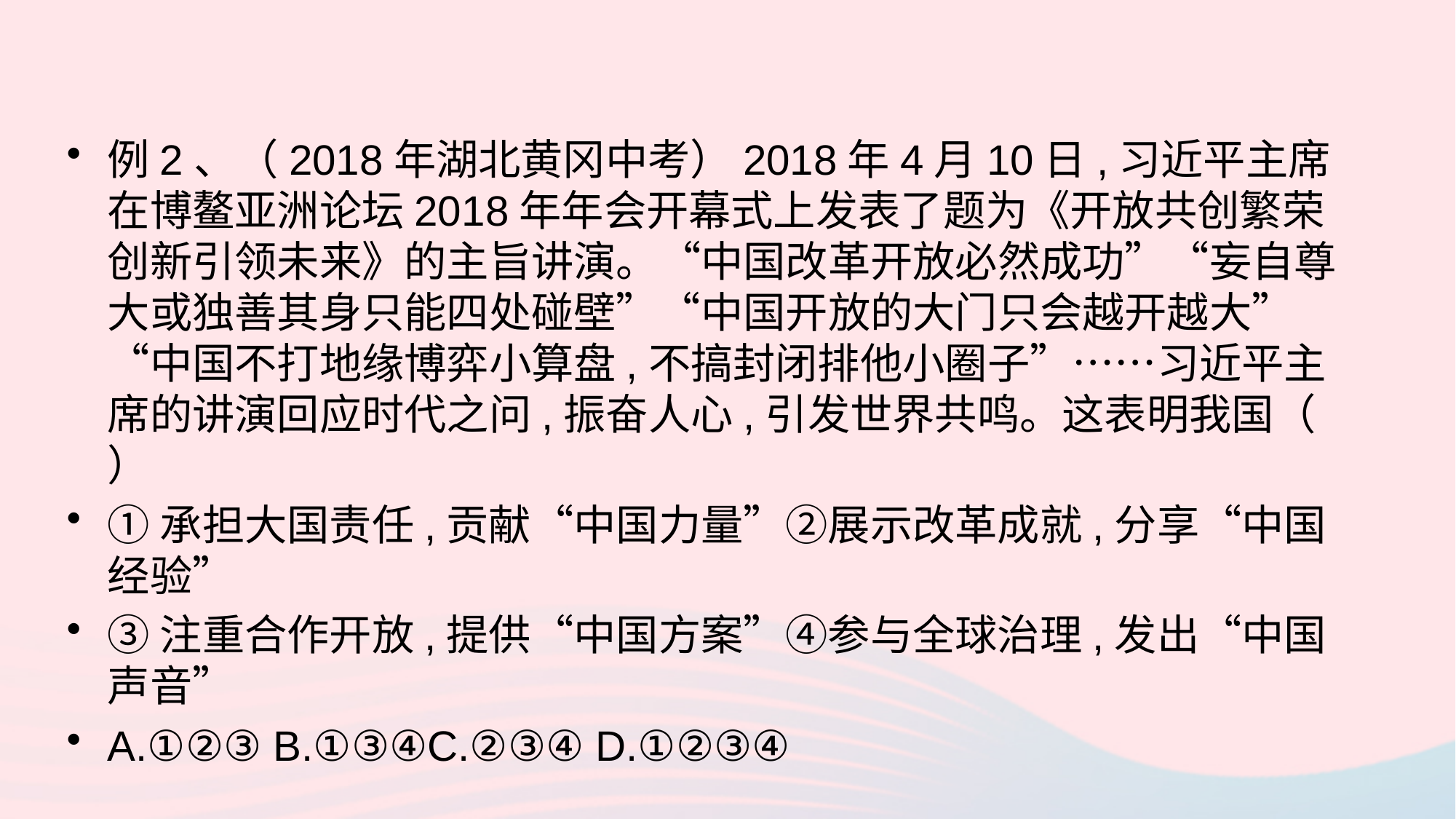

例2、（2018年湖北黄冈中考）2018年4月10日,习近平主席在博鳌亚洲论坛2018年年会开幕式上发表了题为《开放共创繁荣创新引领未来》的主旨讲演。“中国改革开放必然成功”“妄自尊大或独善其身只能四处碰壁”“中国开放的大门只会越开越大”“中国不打地缘博弈小算盘,不搞封闭排他小圈子”……习近平主席的讲演回应时代之问,振奋人心,引发世界共鸣。这表明我国（   ）
①承担大国责任,贡献“中国力量”②展示改革成就,分享“中国经验”
③注重合作开放,提供“中国方案”④参与全球治理,发出“中国声音”
A.①②③ B.①③④C.②③④ D.①②③④